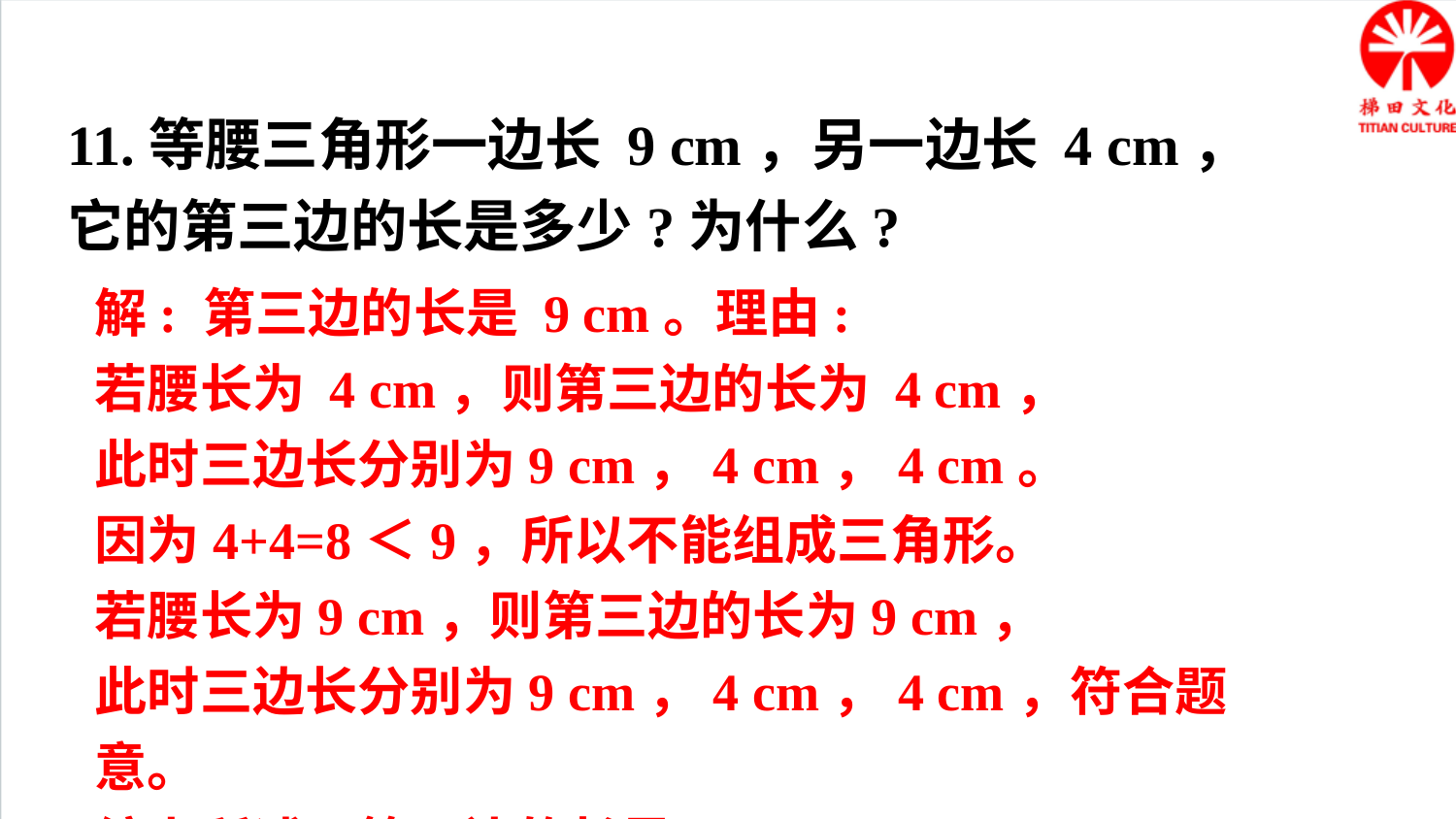

11.等腰三角形一边长 9 cm，另一边长 4 cm，它的第三边的长是多少?为什么?
解: 第三边的长是 9 cm。理由:
若腰长为 4 cm，则第三边的长为 4 cm，
此时三边长分别为9 cm，4 cm，4 cm。
因为4+4=8＜9，所以不能组成三角形。
若腰长为9 cm，则第三边的长为9 cm，
此时三边长分别为9 cm，4 cm，4 cm，符合题意。
综上所述，第三边的长是 9 cm。